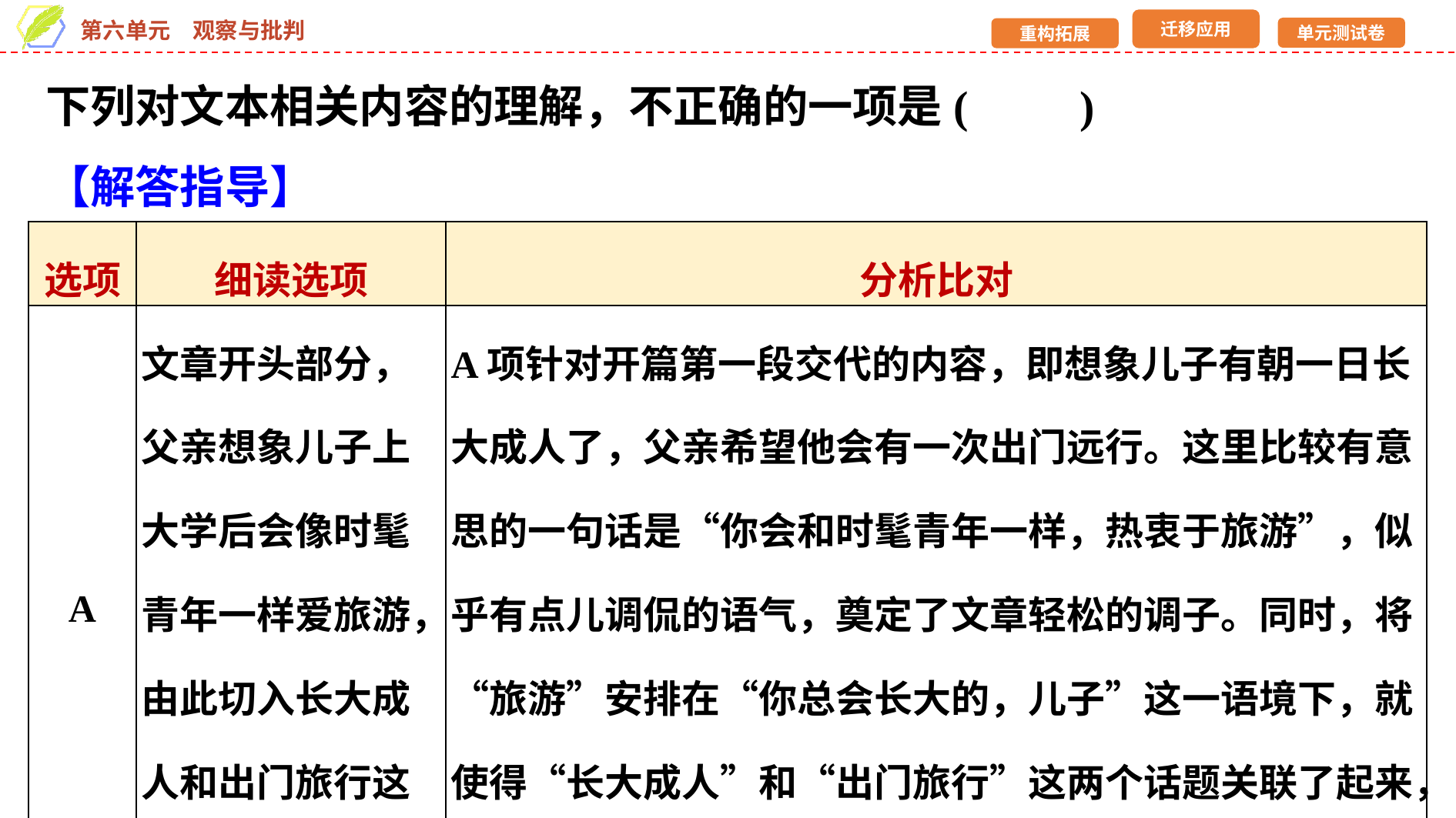

下列对文本相关内容的理解，不正确的一项是(　　)
【解答指导】
| 选项 | 细读选项 | 分析比对 |
| --- | --- | --- |
| A | 文章开头部分，父亲想象儿子上大学后会像时髦青年一样爱旅游，由此切入长大成人和出门旅行这两个关联话题 | A项针对开篇第一段交代的内容，即想象儿子有朝一日长大成人了，父亲希望他会有一次出门远行。这里比较有意思的一句话是“你会和时髦青年一样，热衷于旅游”，似乎有点儿调侃的语气，奠定了文章轻松的调子。同时，将“旅游”安排在“你总会长大的，儿子”这一语境下，就使得“长大成人”和“出门旅行”这两个话题关联了起来，开篇文字也就指向了本文的主旨之一。A项正确 |